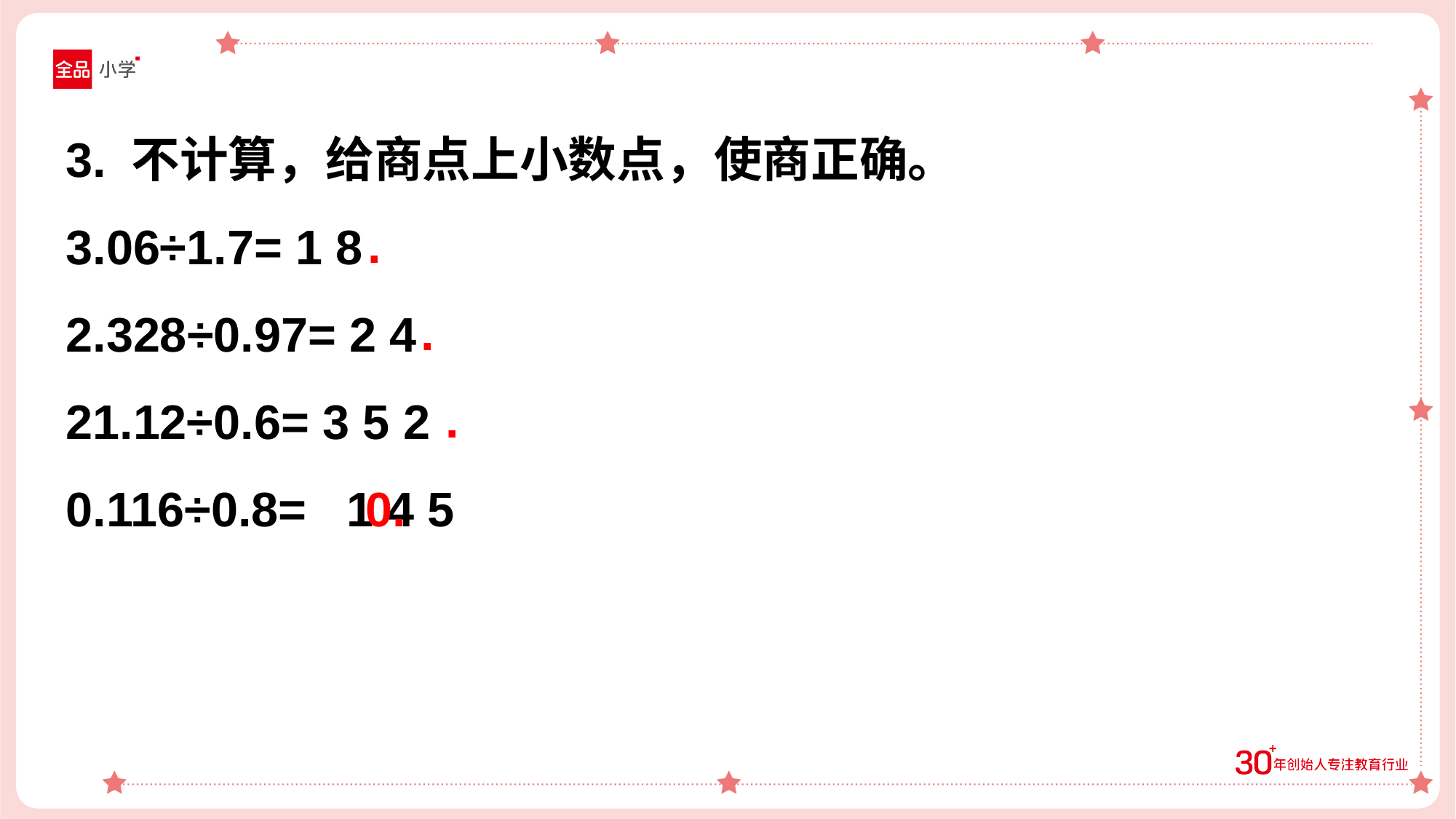

3. 不计算，给商点上小数点，使商正确。
3.06÷1.7= 1 8
2.328÷0.97= 2 4
21.12÷0.6= 3 5 2
0.116÷0.8=   1 4 5
.
.
.
0.